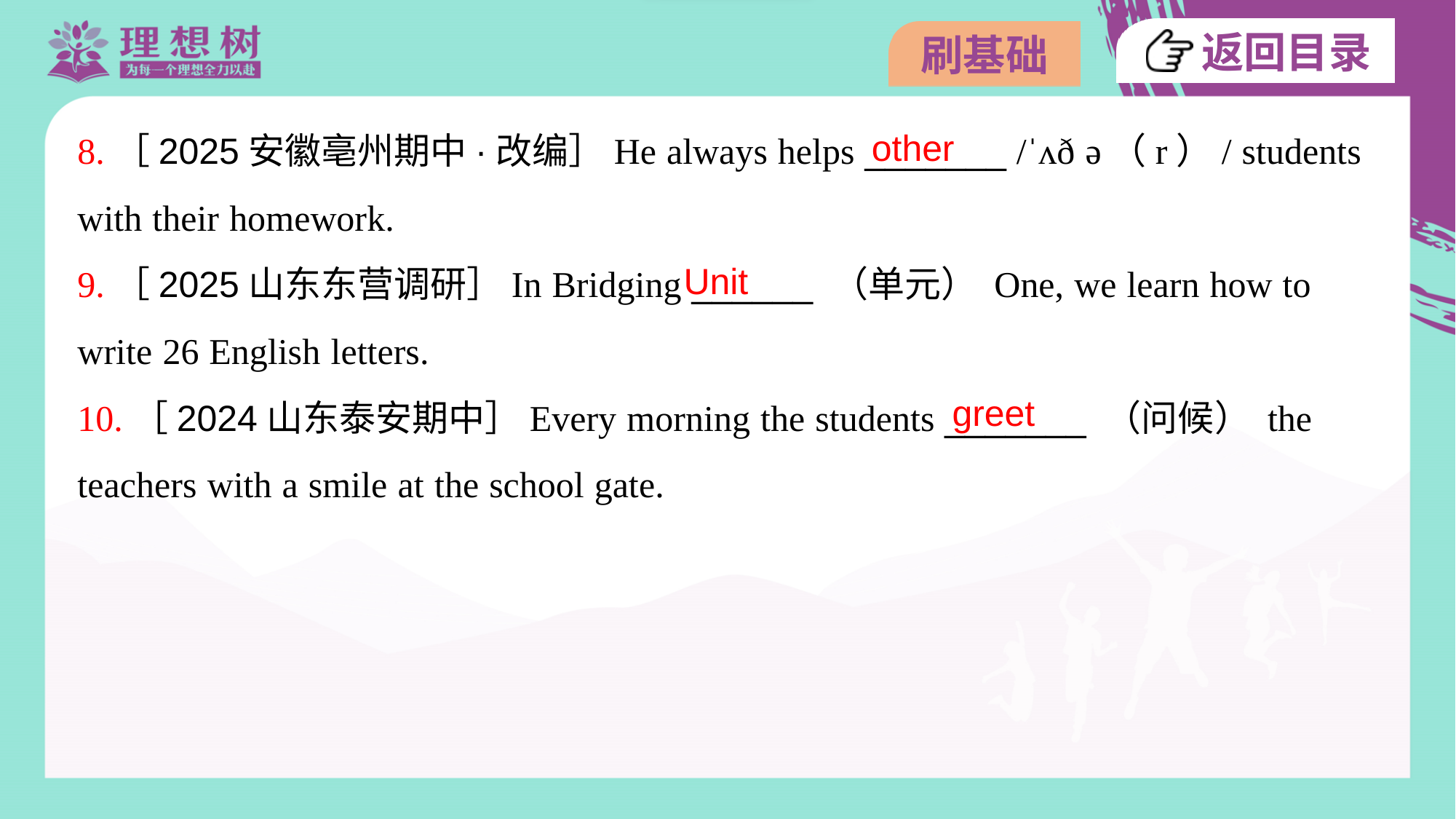

other
8.［2025安徽亳州期中·改编］He always helps _______ /ˈʌð ə（r）/ students
with their homework.
9.［2025山东东营调研］In Bridging ______ （单元） One, we learn how to
write 26 English letters.
10.［2024山东泰安期中］Every morning the students _______ （问候） the
teachers with a smile at the school gate.
Unit
greet